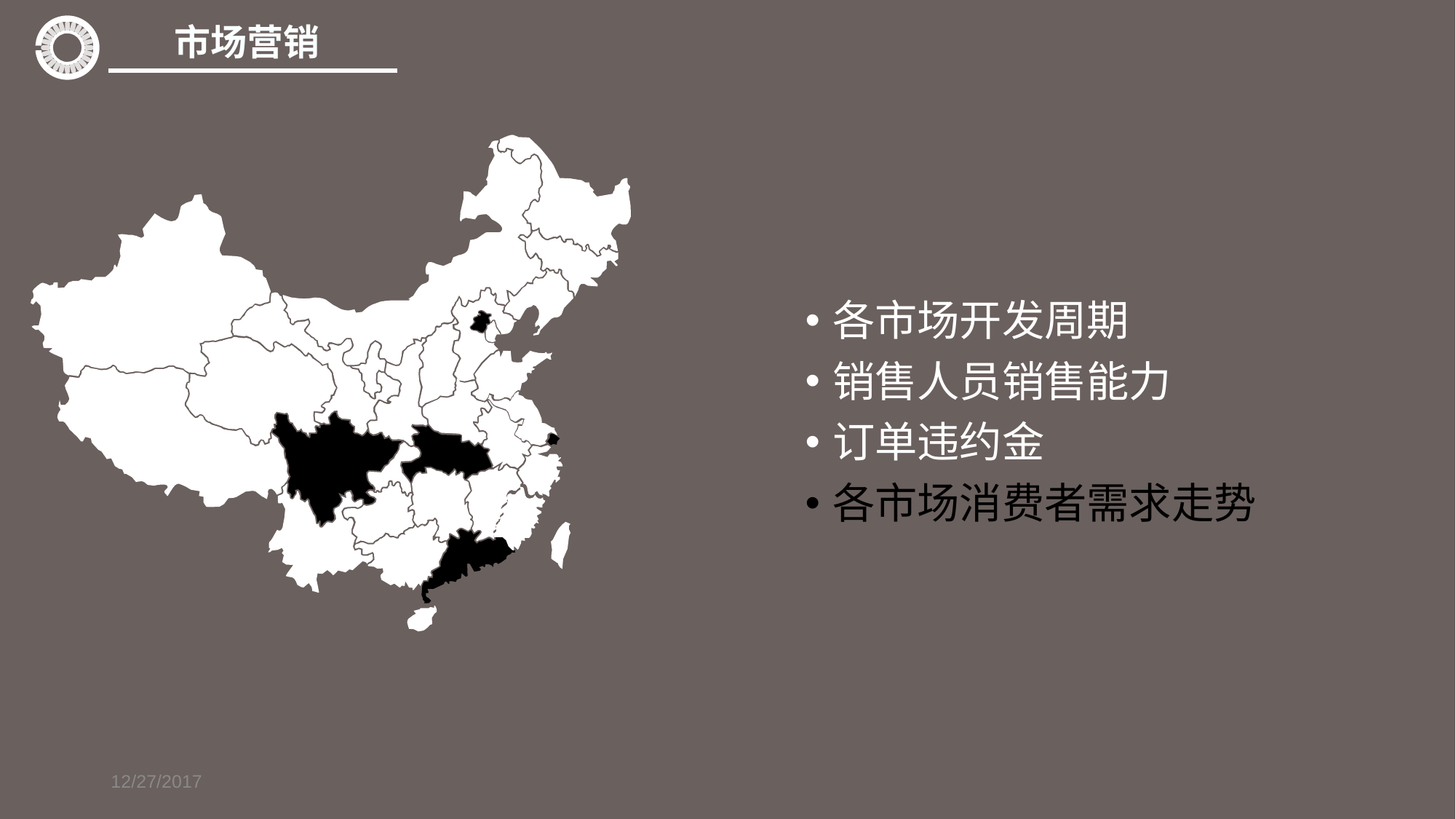

市场营销

各市场开发周期
销售人员销售能力
订单违约金
各市场消费者需求走势
12/27/2017